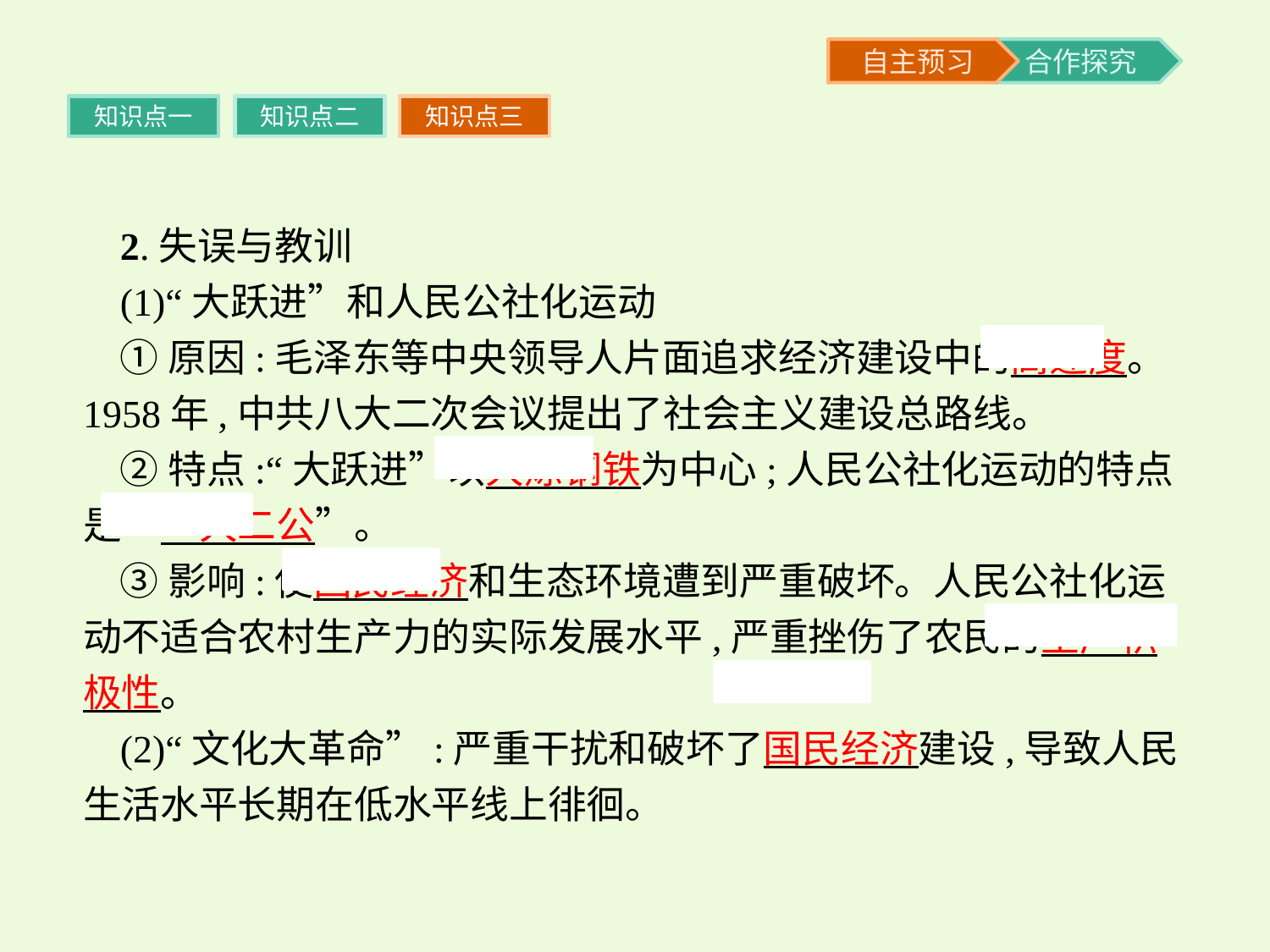

知识点一
知识点二
知识点三
2.失误与教训
(1)“大跃进”和人民公社化运动
①原因:毛泽东等中央领导人片面追求经济建设中的高速度。1958年,中共八大二次会议提出了社会主义建设总路线。
②特点:“大跃进”以大炼钢铁为中心;人民公社化运动的特点是“一大二公”。
③影响:使国民经济和生态环境遭到严重破坏。人民公社化运动不适合农村生产力的实际发展水平,严重挫伤了农民的生产积极性。
(2)“文化大革命”:严重干扰和破坏了国民经济建设,导致人民生活水平长期在低水平线上徘徊。